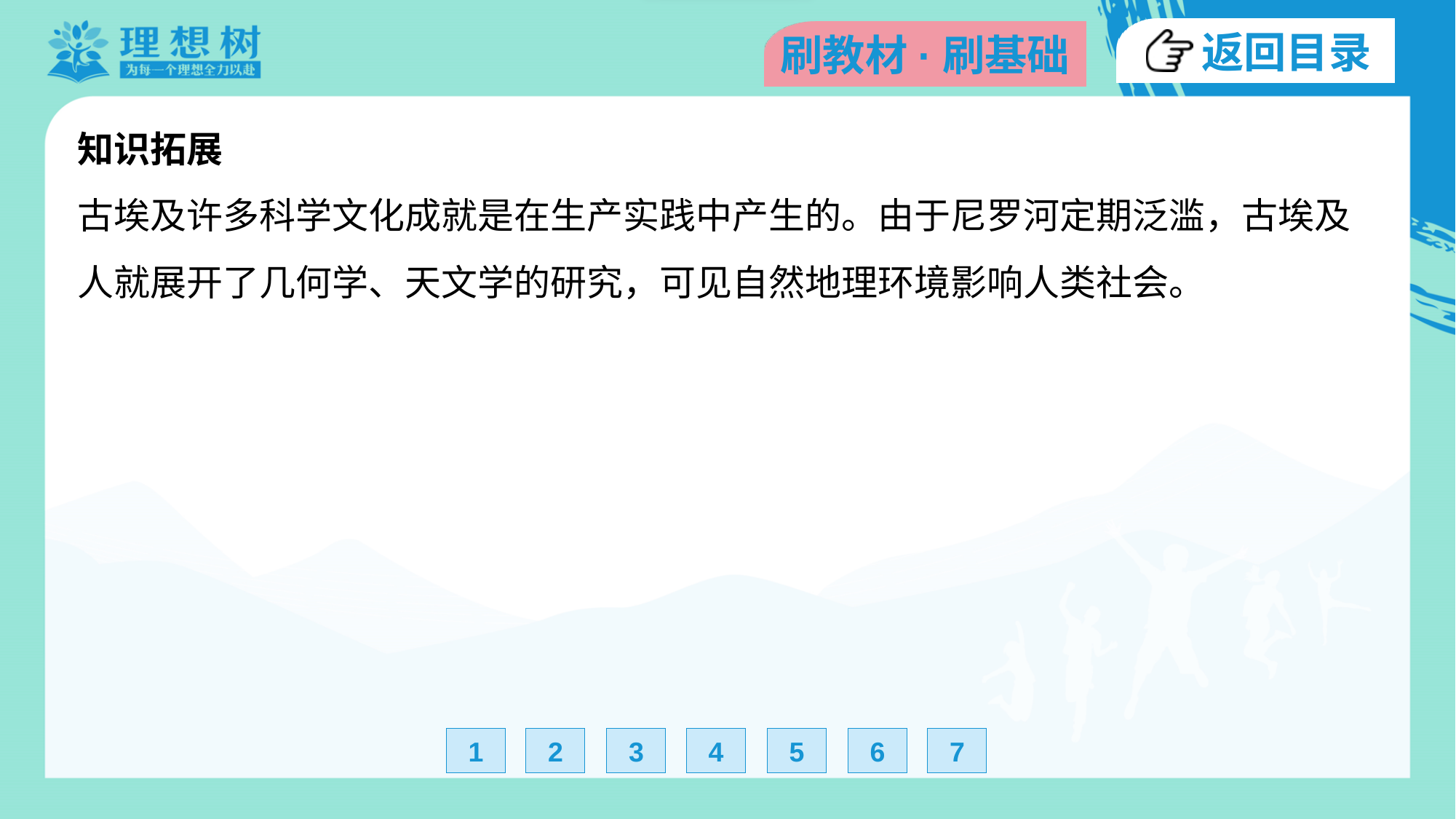

知识拓展
古埃及许多科学文化成就是在生产实践中产生的。由于尼罗河定期泛滥，古埃及
人就展开了几何学、天文学的研究，可见自然地理环境影响人类社会。